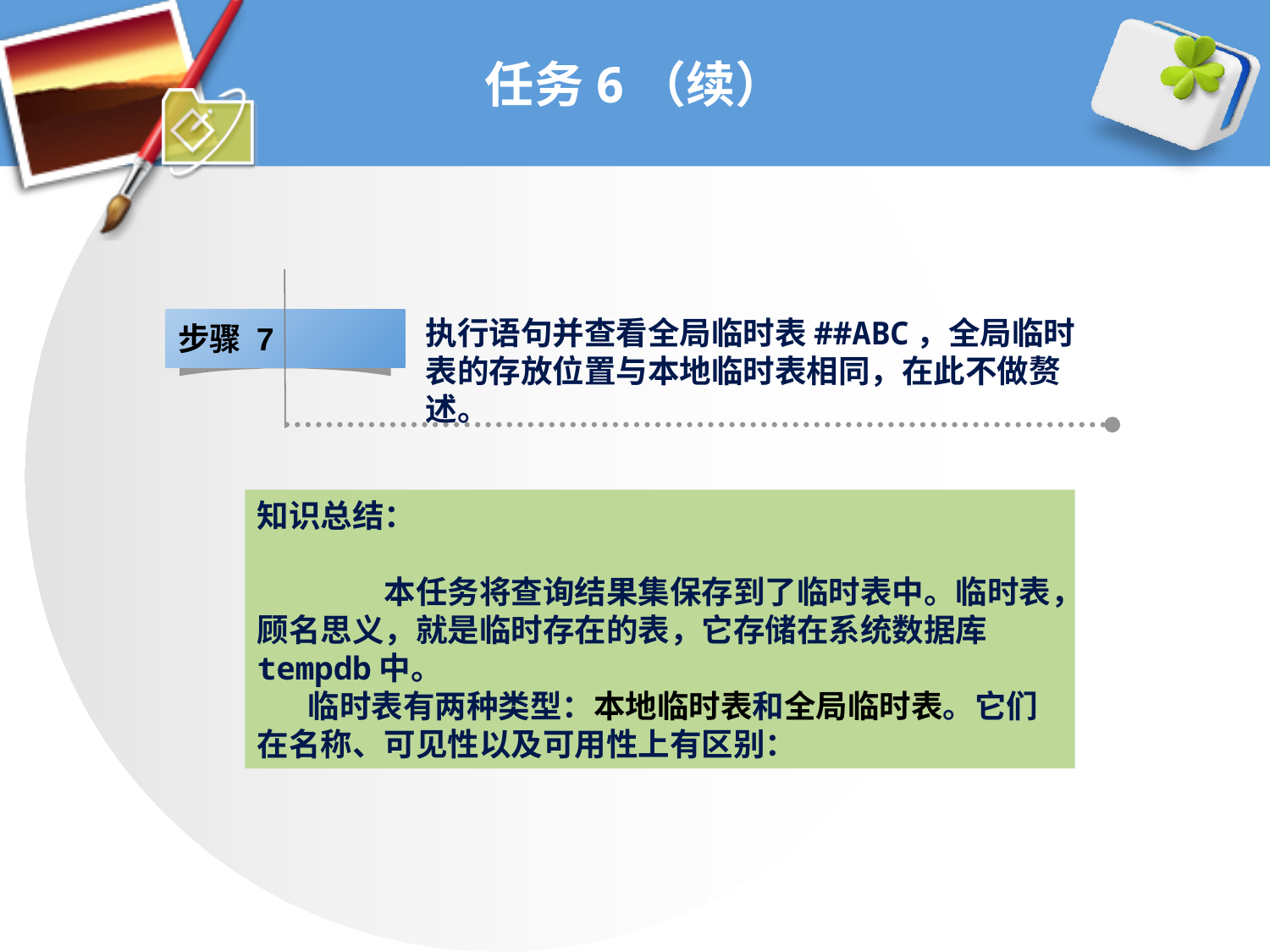

# 任务6（续）
执行语句并查看全局临时表##ABC，全局临时表的存放位置与本地临时表相同，在此不做赘述。
步骤 7

知识总结：

	本任务将查询结果集保存到了临时表中。临时表，顾名思义，就是临时存在的表，它存储在系统数据库tempdb中。
      临时表有两种类型：本地临时表和全局临时表。它们在名称、可见性以及可用性上有区别：